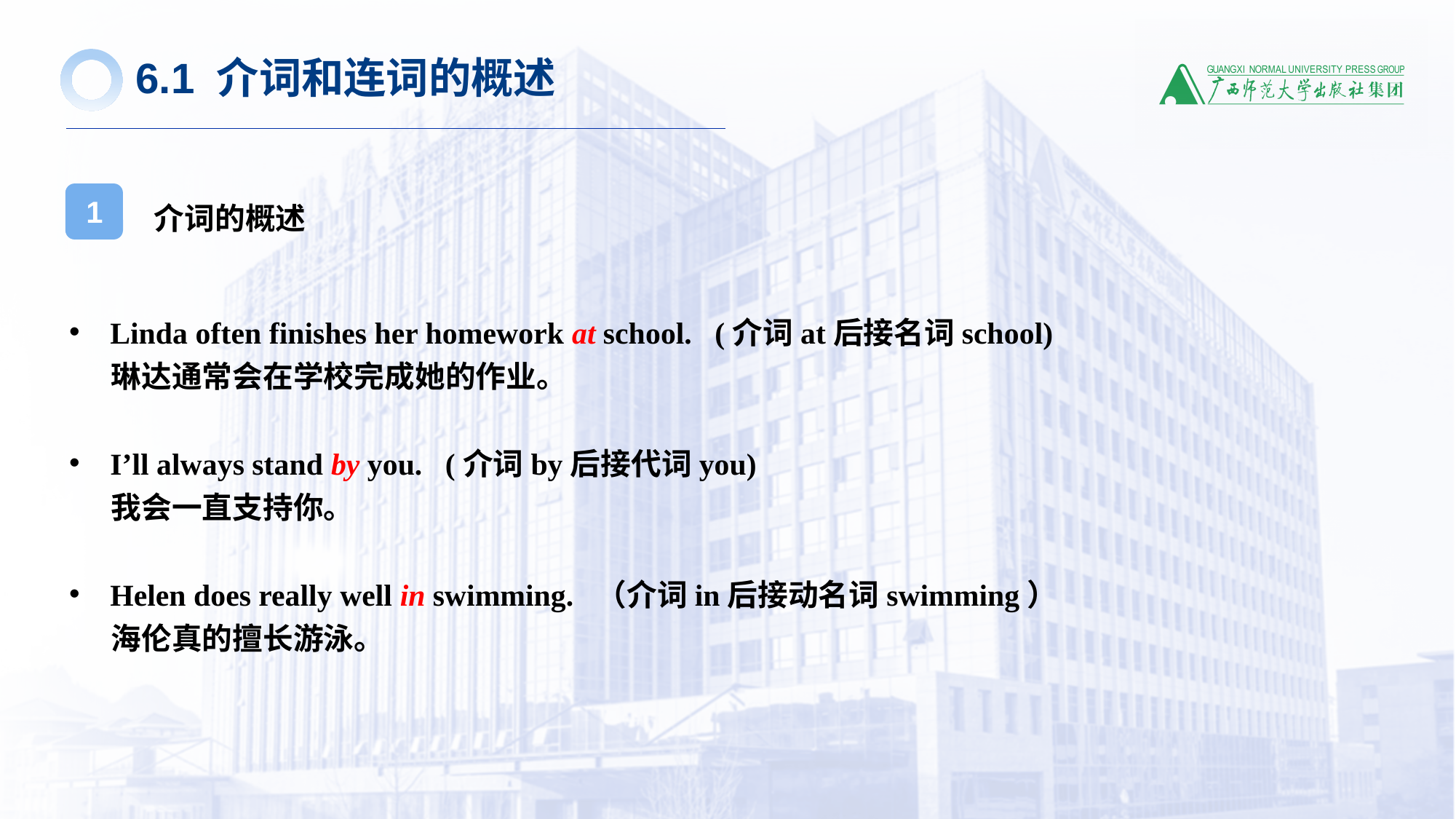

6.1 介词和连词的概述

介词的概述

1
Linda often finishes her homework at school.   (介词at后接名词school)
     琳达通常会在学校完成她的作业。

I’ll always stand by you.   (介词by后接代词you)
     我会一直支持你。

Helen does really well in swimming.  （介词in后接动名词swimming）
     海伦真的擅长游泳。